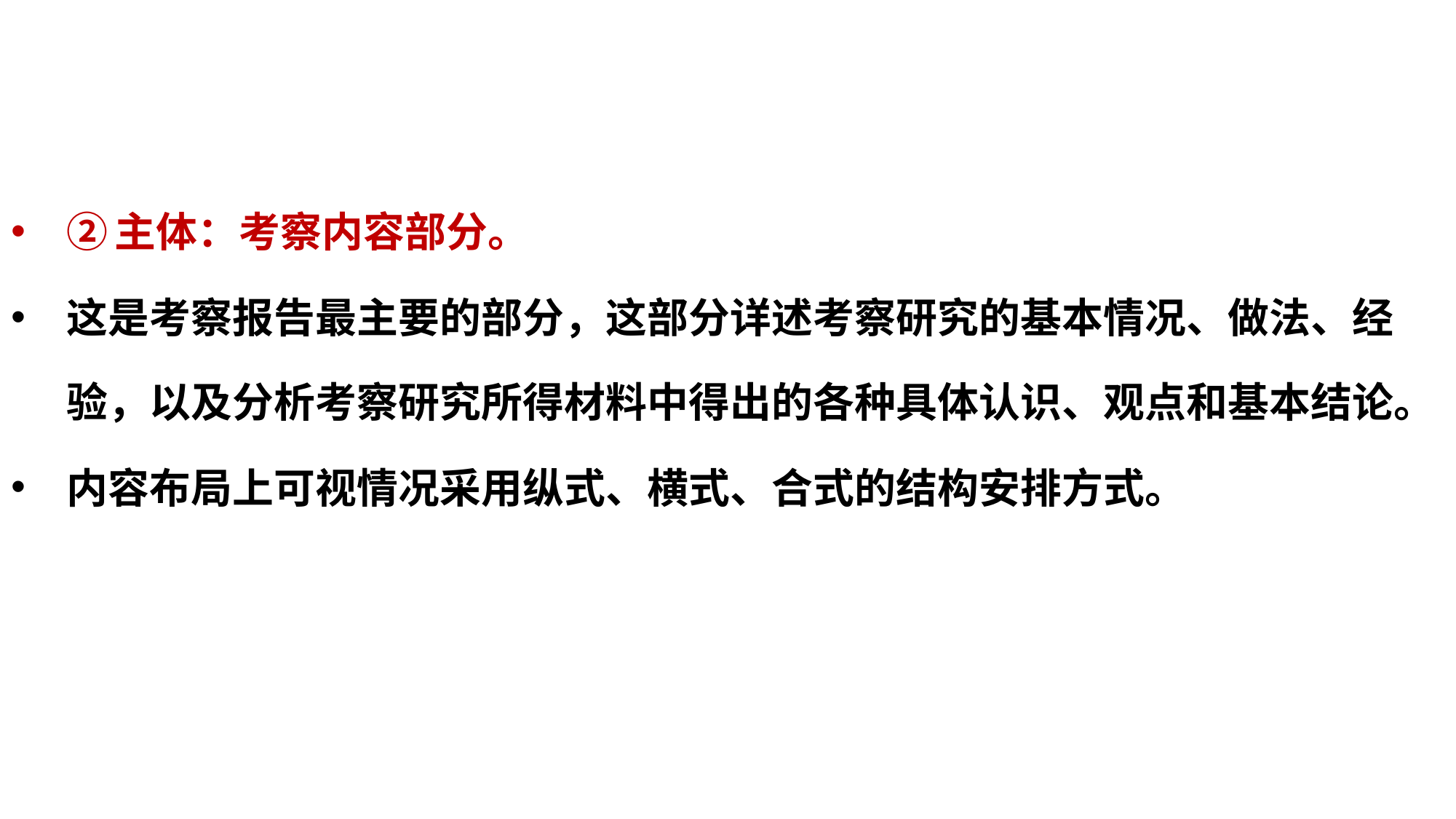

②主体：考察内容部分。
这是考察报告最主要的部分，这部分详述考察研究的基本情况、做法、经验，以及分析考察研究所得材料中得出的各种具体认识、观点和基本结论。
内容布局上可视情况采用纵式、横式、合式的结构安排方式。